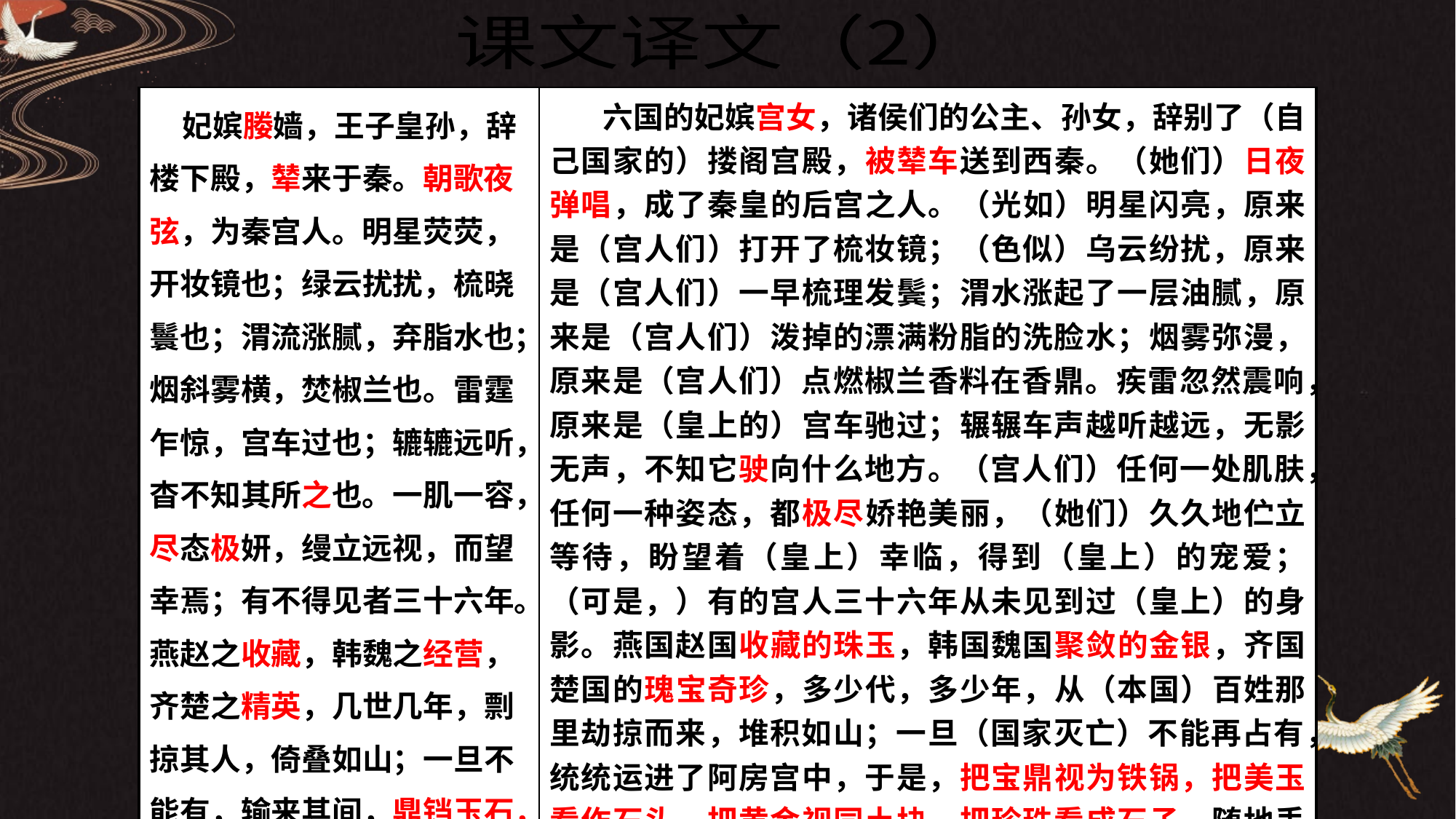

课文译文（2）
| 妃嫔媵嫱，王子皇孙，辞楼下殿，辇来于秦。朝歌夜弦，为秦宫人。明星荧荧，开妆镜也；绿云扰扰，梳晓鬟也；渭流涨腻，弃脂水也；烟斜雾横，焚椒兰也。雷霆乍惊，宫车过也；辘辘远听，杳不知其所之也。一肌一容，尽态极妍，缦立远视，而望幸焉；有不得见者三十六年。燕赵之收藏，韩魏之经营，齐楚之精英，几世几年，剽掠其人，倚叠如山；一旦不能有，输来其间，鼎铛玉石，金块珠砾，弃掷逦迤，秦人视之，亦不甚惜。 | 六国的妃嫔宫女，诸侯们的公主、孙女，辞别了（自己国家的）搂阁宫殿，被辇车送到西秦。（她们）日夜弹唱，成了秦皇的后宫之人。（光如）明星闪亮，原来是（宫人们）打开了梳妆镜；（色似）乌云纷扰，原来是（宫人们）一早梳理发鬓；渭水涨起了一层油腻，原来是（宫人们）泼掉的漂满粉脂的洗脸水；烟雾弥漫，原来是（宫人们）点燃椒兰香料在香鼎。疾雷忽然震响，原来是（皇上的）宫车驰过；辗辗车声越听越远，无影无声，不知它驶向什么地方。（宫人们）任何一处肌肤，任何一种姿态，都极尽娇艳美丽，（她们）久久地伫立等待，盼望着（皇上）幸临，得到（皇上）的宠爱；（可是，）有的宫人三十六年从未见到过（皇上）的身影。燕国赵国收藏的珠玉，韩国魏国聚敛的金银，齐国楚国的瑰宝奇珍，多少代，多少年，从（本国）百姓那里劫掠而来，堆积如山；一旦（国家灭亡）不能再占有，统统运进了阿房宫中，于是，把宝鼎视为铁锅，把美玉看作石头，把黄金视同土块，把珍珠看成石子，随地丢弃，秦人看着这些宝物并不怎么爱惜。 |
| --- | --- |